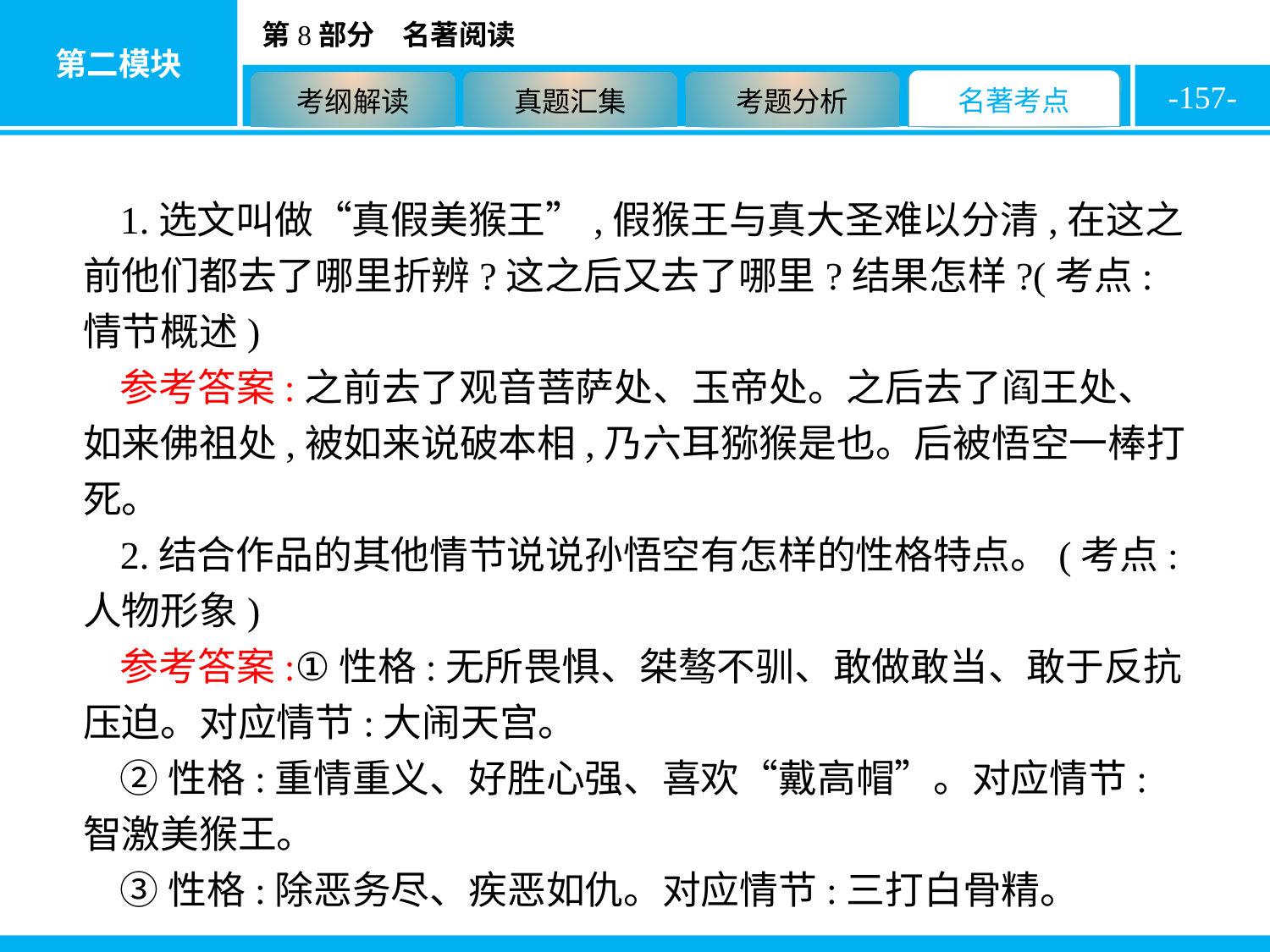

-157-
1.选文叫做“真假美猴王”,假猴王与真大圣难以分清,在这之前他们都去了哪里折辨?这之后又去了哪里?结果怎样?(考点:情节概述)
参考答案:之前去了观音菩萨处、玉帝处。之后去了阎王处、如来佛祖处,被如来说破本相,乃六耳猕猴是也。后被悟空一棒打死。
2.结合作品的其他情节说说孙悟空有怎样的性格特点。(考点:人物形象)
参考答案:①性格:无所畏惧、桀骜不驯、敢做敢当、敢于反抗压迫。对应情节:大闹天宫。
②性格:重情重义、好胜心强、喜欢“戴高帽”。对应情节:智激美猴王。
③性格:除恶务尽、疾恶如仇。对应情节:三打白骨精。